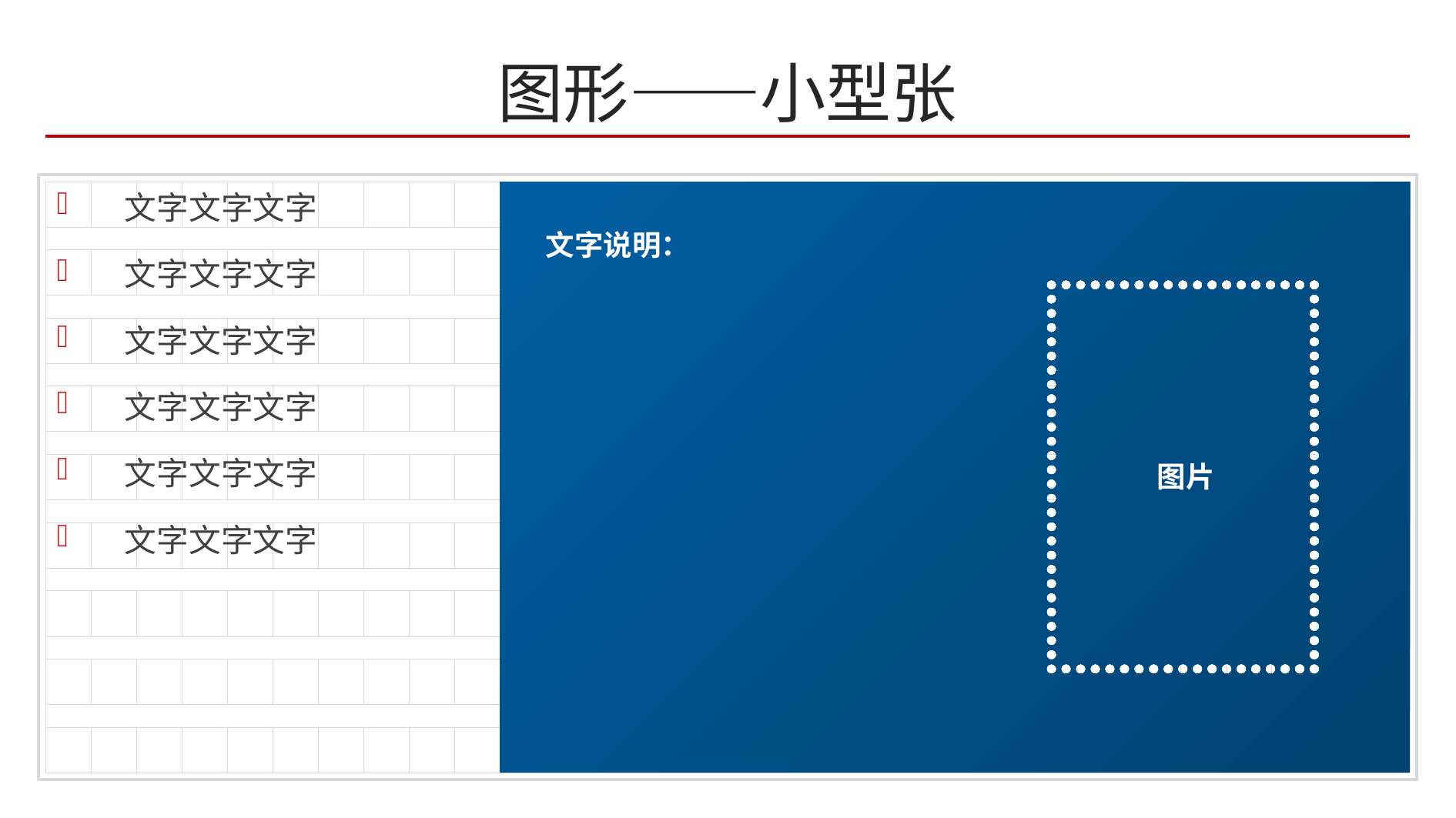

# 图形——小型张
文字文字文字
文字文字文字
文字文字文字
文字文字文字
文字文字文字
文字文字文字
文字说明：
图片